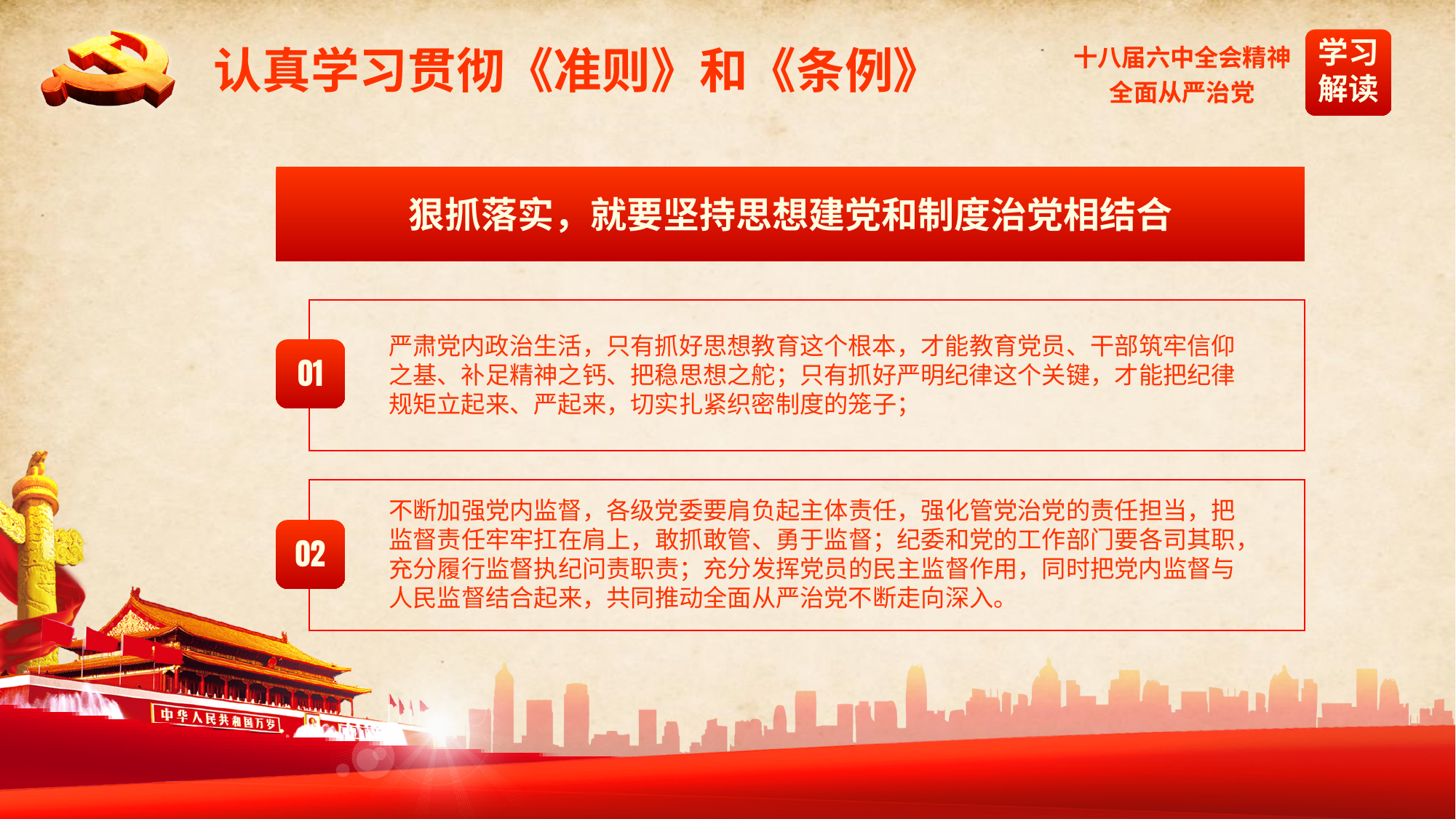

认真学习贯彻《准则》和《条例》
狠抓落实，就要坚持思想建党和制度治党相结合

严肃党内政治生活，只有抓好思想教育这个根本，才能教育党员、干部筑牢信仰之基、补足精神之钙、把稳思想之舵；只有抓好严明纪律这个关键，才能把纪律规矩立起来、严起来，切实扎紧织密制度的笼子；
01

不断加强党内监督，各级党委要肩负起主体责任，强化管党治党的责任担当，把监督责任牢牢扛在肩上，敢抓敢管、勇于监督；纪委和党的工作部门要各司其职，充分履行监督执纪问责职责；充分发挥党员的民主监督作用，同时把党内监督与人民监督结合起来，共同推动全面从严治党不断走向深入。
02